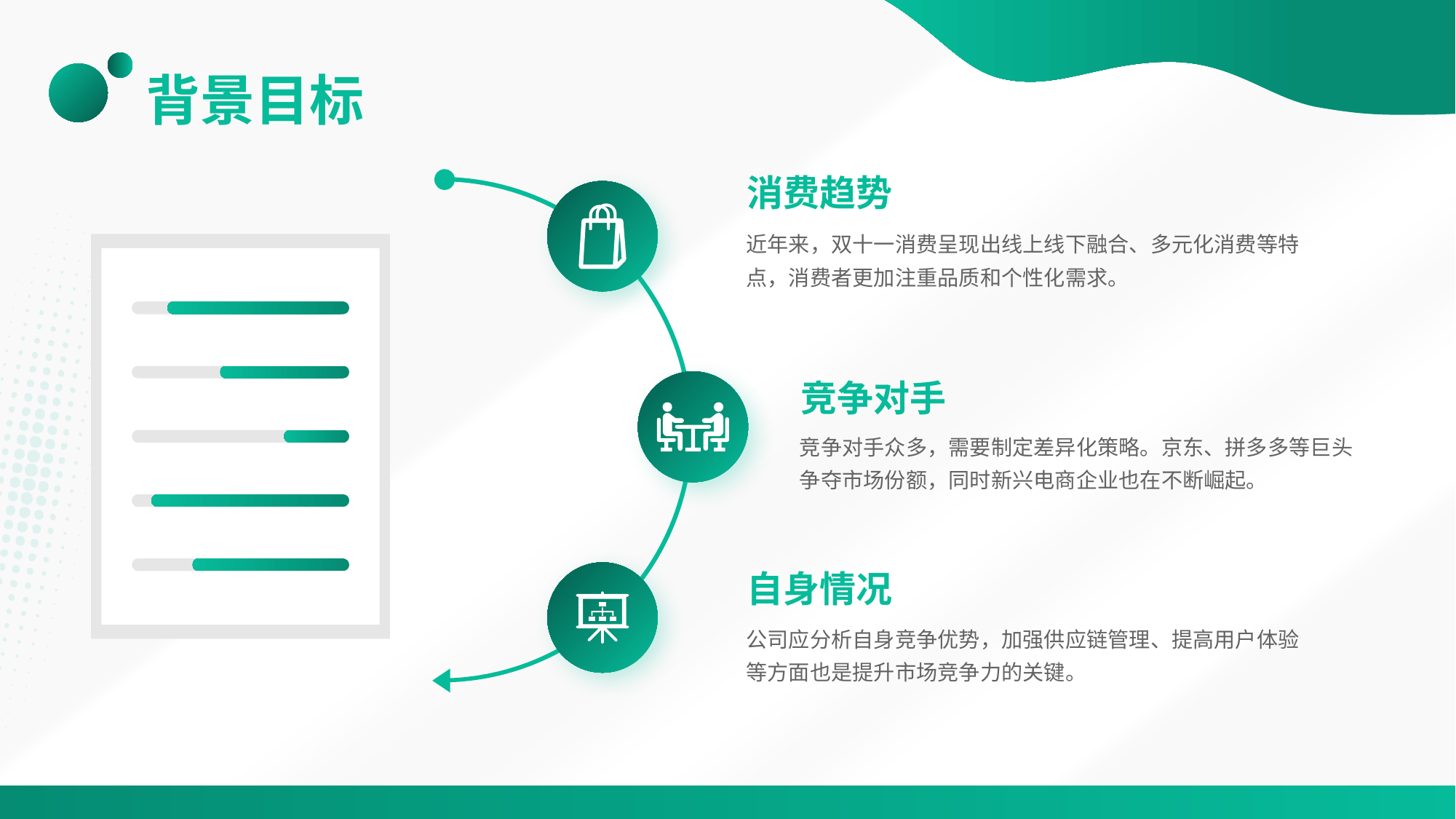

# 背景目标
消费趋势
近年来，双十一消费呈现出线上线下融合、多元化消费等特点，消费者更加注重品质和个性化需求。

竞争对手
竞争对手众多，需要制定差异化策略。京东、拼多多等巨头争夺市场份额，同时新兴电商企业也在不断崛起。

自身情况
公司应分析自身竞争优势，加强供应链管理、提高用户体验等方面也是提升市场竞争力的关键。